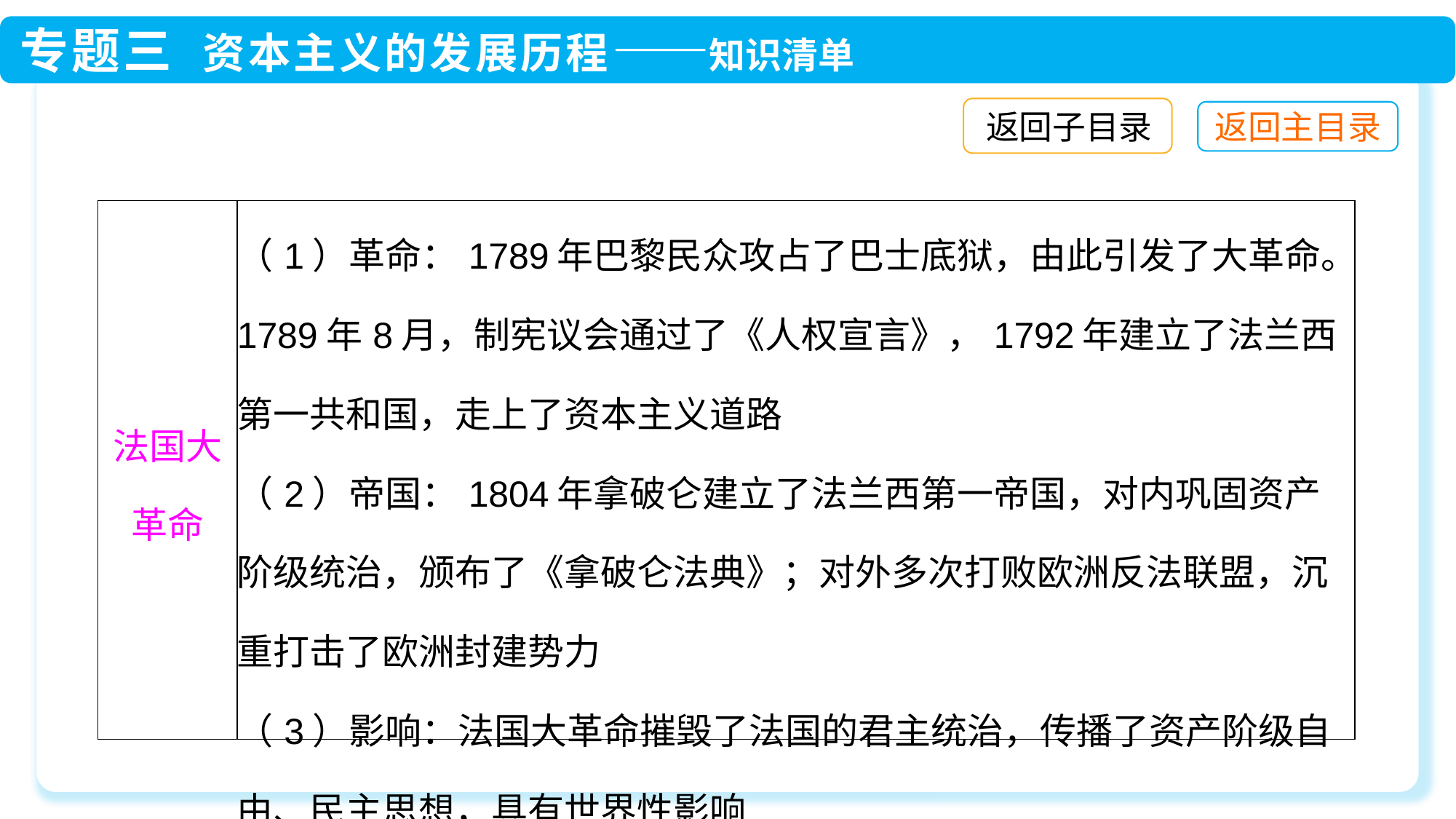

返回子目录
| 法国大革命 | （1）革命：1789年巴黎民众攻占了巴士底狱，由此引发了大革命。1789年8月，制宪议会通过了《人权宣言》，1792年建立了法兰西第一共和国，走上了资本主义道路 （2）帝国：1804年拿破仑建立了法兰西第一帝国，对内巩固资产阶级统治，颁布了《拿破仑法典》；对外多次打败欧洲反法联盟，沉重打击了欧洲封建势力 （3）影响：法国大革命摧毁了法国的君主统治，传播了资产阶级自由、民主思想，具有世界性影响 |
| --- | --- |